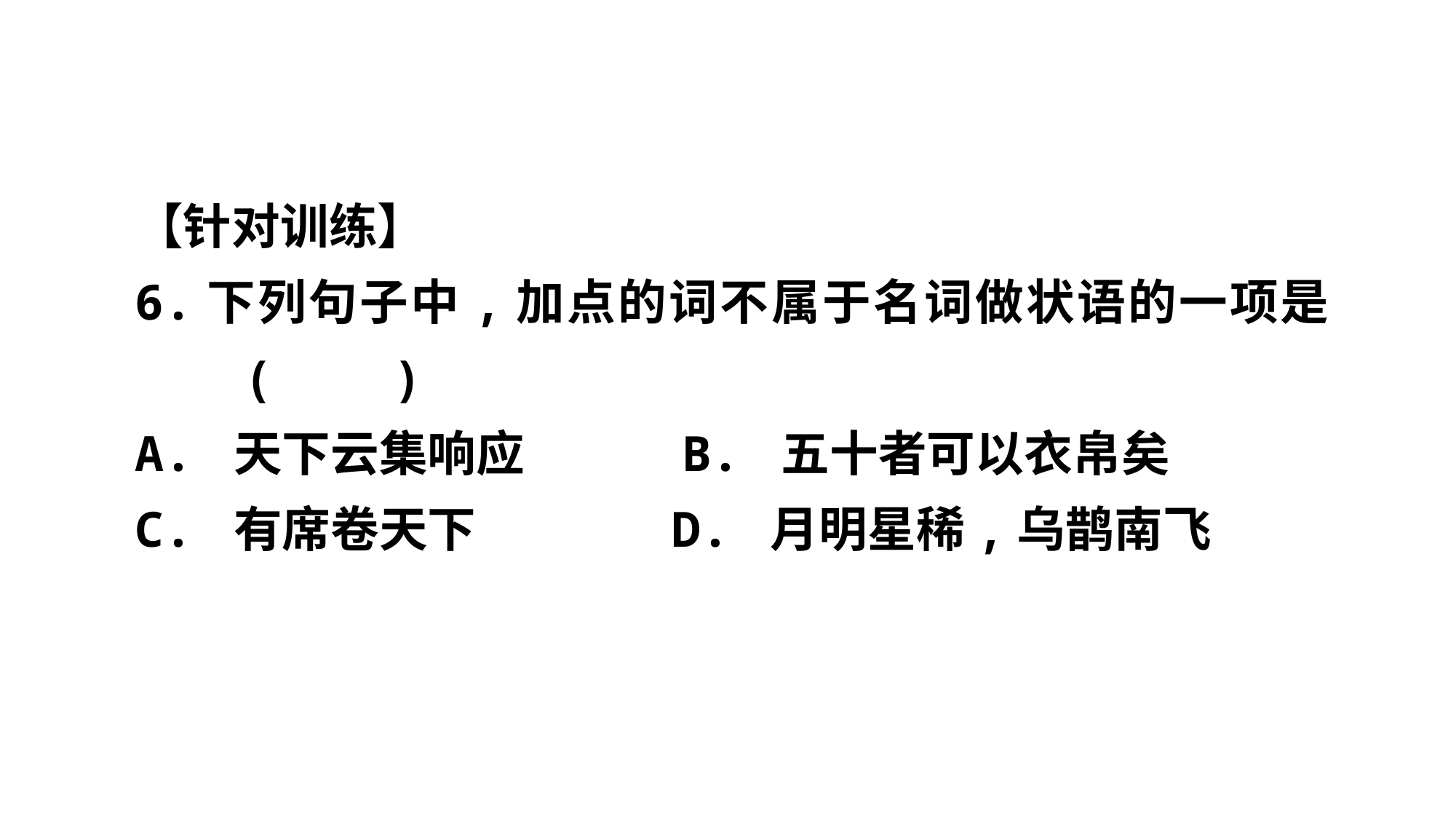

【针对训练】
6.下列句子中,加点的词不属于名词做状语的一项是	(　　)
A. 天下云集响应　　　B. 五十者可以衣帛矣
C. 有席卷天下	        D. 月明星稀,乌鹊南飞